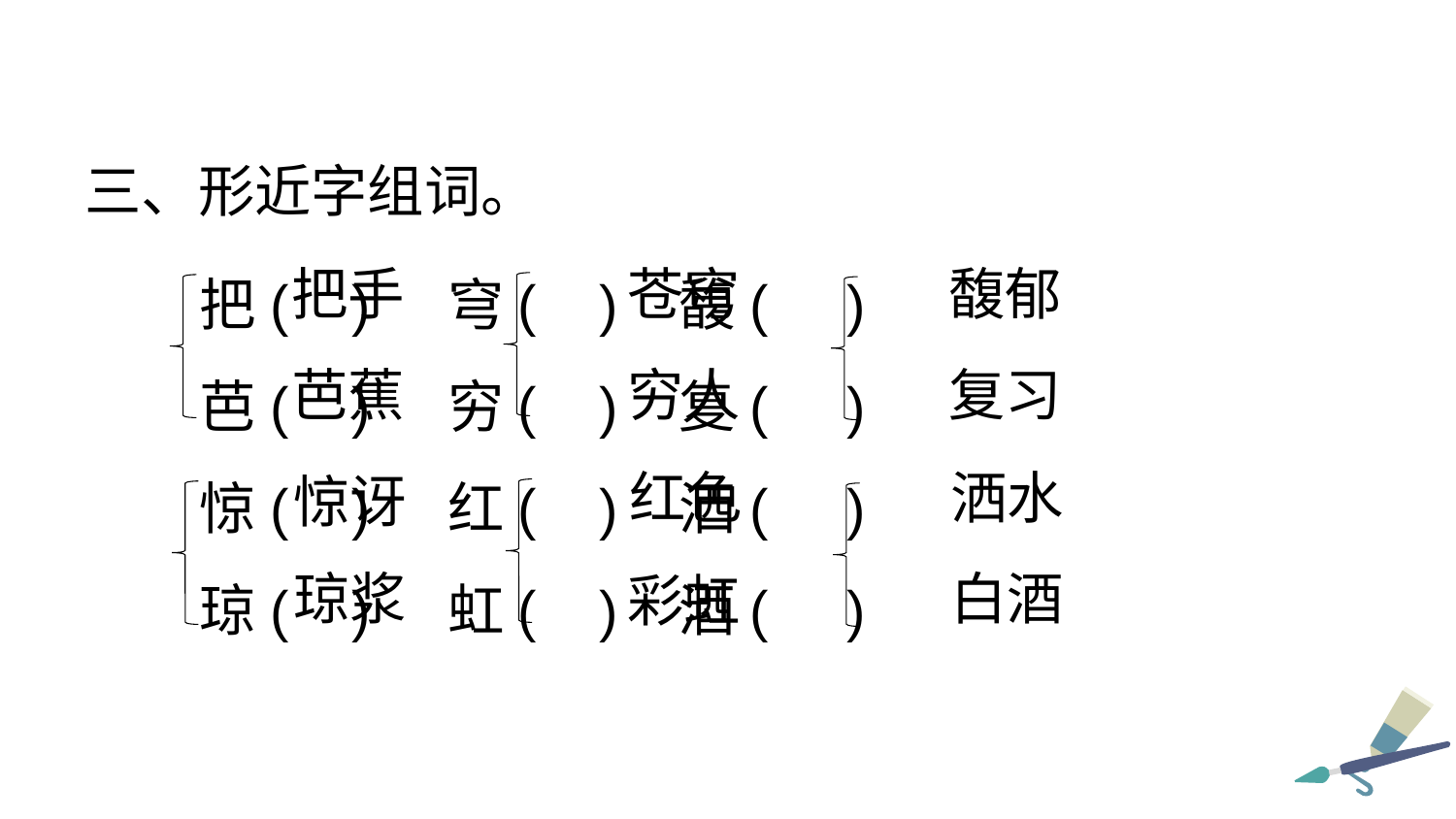

三、形近字组词。
把(    )    穹(    )   馥(     )
芭(    )    穷(    )   复(     )
惊(    )    红(    )   洒(     )
琼(    )    虹(    )   酒(     )
把手
苍穹
馥郁

芭蕉
穷人
复习
红色
洒水
惊讶

琼浆
白酒
彩虹